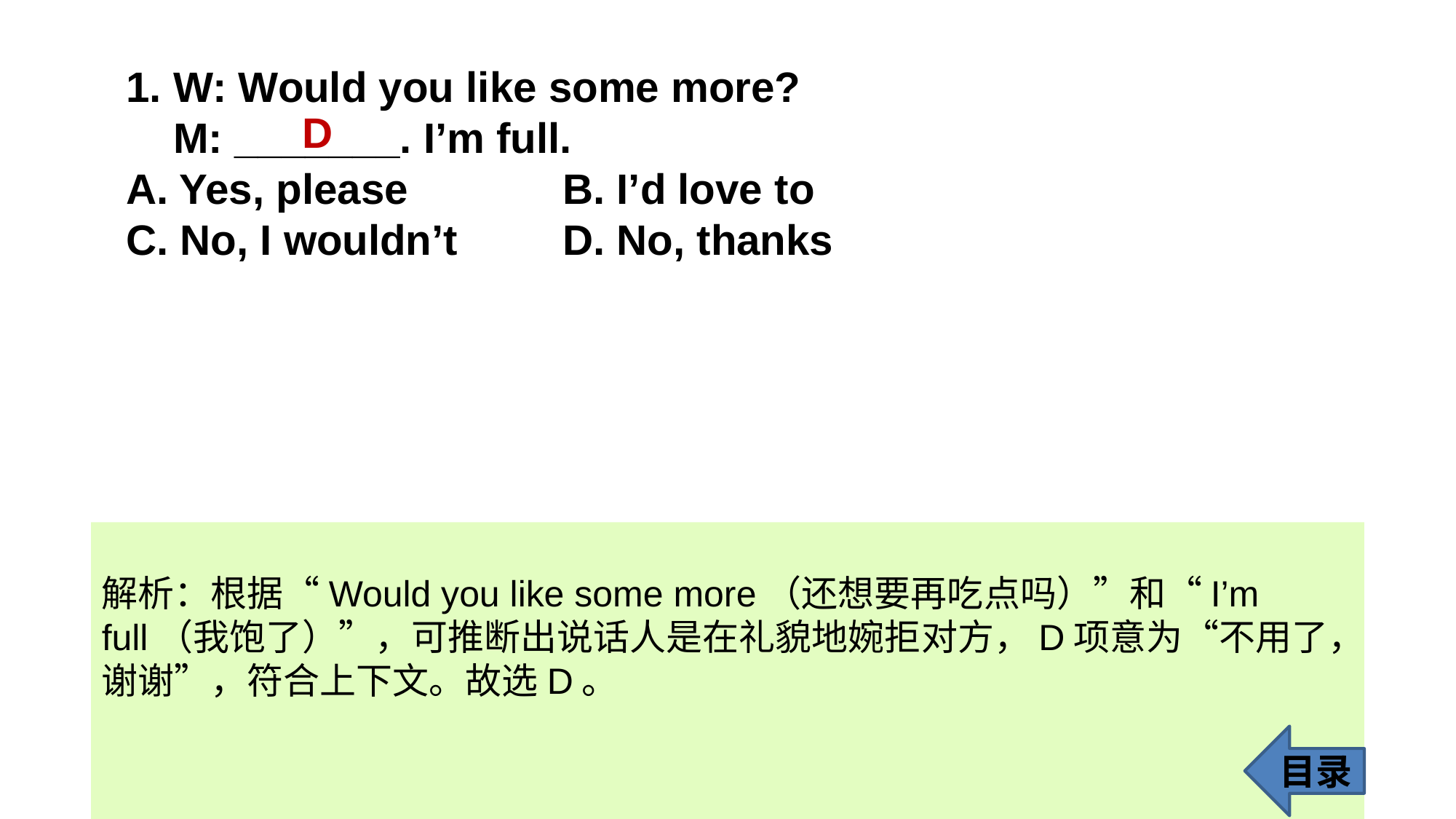

1. W: Would you like some more?
    M: _______. I’m full.
A. Yes, please 		B. I’d love to
C. No, I wouldn’t 	D. No, thanks
D

解析：根据“Would you like some more（还想要再吃点吗）”和“I’m full（我饱了）”，可推断出说话人是在礼貌地婉拒对方，D项意为“不用了，
谢谢”，符合上下文。故选D。
目录
5